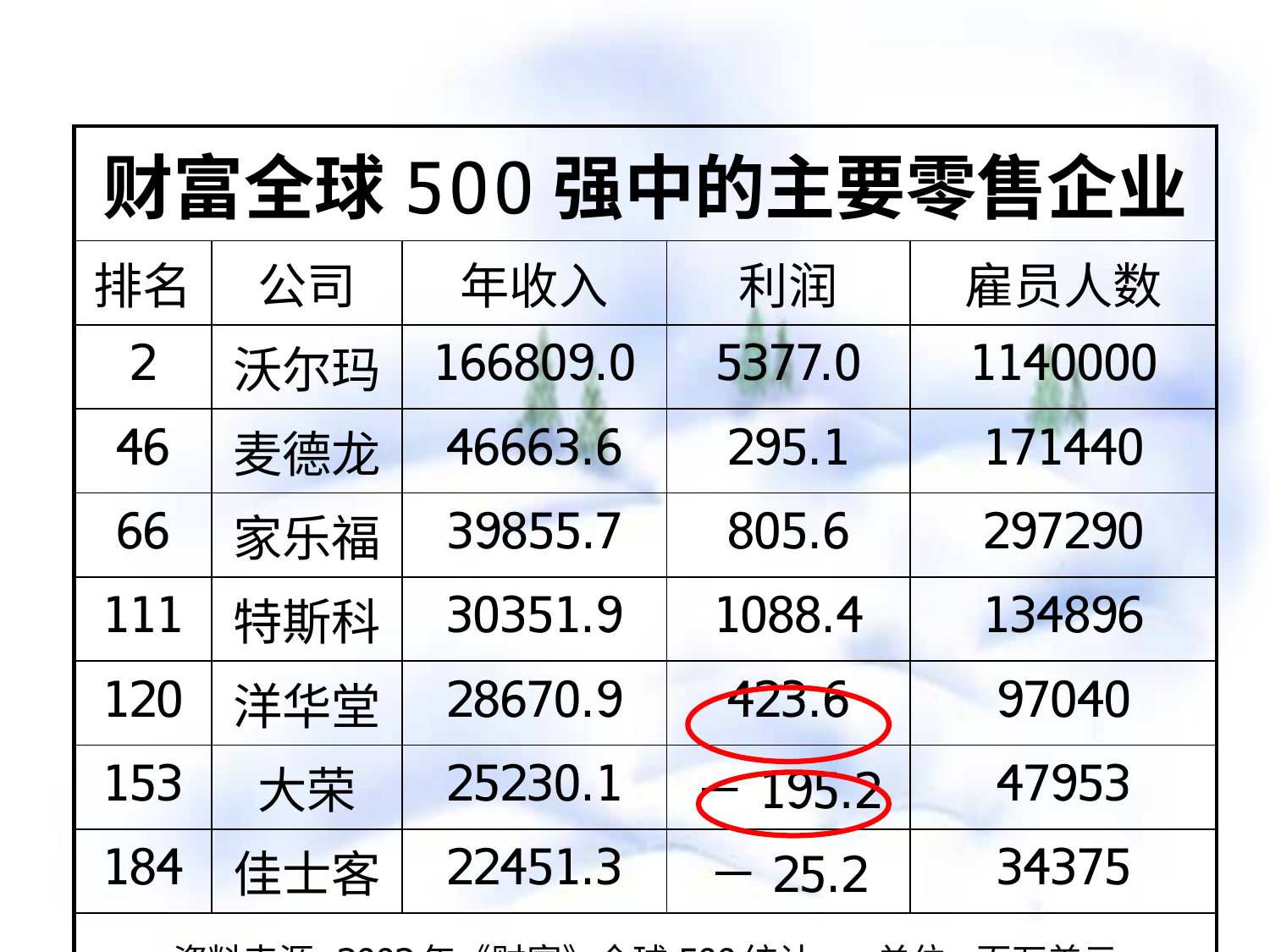

| 财富全球500强中的主要零售企业 |  |  |  |  |
| --- | --- | --- | --- | --- |
| 排名 | 公司 | 年收入 | 利润 | 雇员人数 |
| 2 | 沃尔玛 | 166809.0 | 5377.0 | 1140000 |
| 46 | 麦德龙 | 46663.6 | 295.1 | 171440 |
| 66 | 家乐福 | 39855.7 | 805.6 | 297290 |
| 111 | 特斯科 | 30351.9 | 1088.4 | 134896 |
| 120 | 洋华堂 | 28670.9 | 423.6 | 97040 |
| 153 | 大荣 | 25230.1 | －195.2 | 47953 |
| 184 | 佳士客 | 22451.3 | －25.2 | 34375 |
| 资料来源:2002年《财富》全球500统计 单位:百万美元 |  |  |  |  |